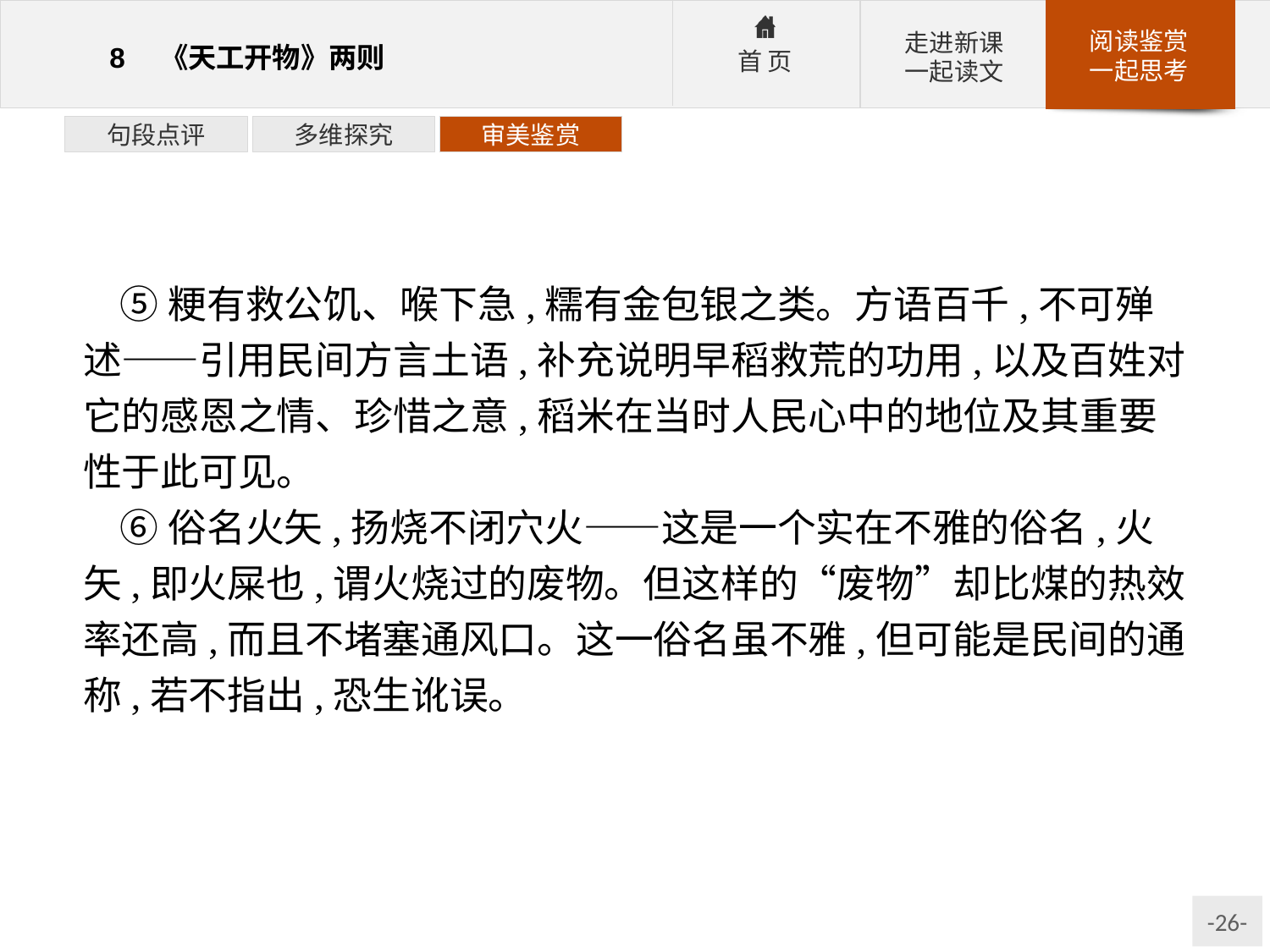

句段点评
多维探究
审美鉴赏
⑤粳有救公饥、喉下急,糯有金包银之类。方语百千,不可殚述——引用民间方言土语,补充说明早稻救荒的功用,以及百姓对它的感恩之情、珍惜之意,稻米在当时人民心中的地位及其重要性于此可见。
⑥俗名火矢,扬烧不闭穴火——这是一个实在不雅的俗名,火矢,即火屎也,谓火烧过的废物。但这样的“废物”却比煤的热效率还高,而且不堵塞通风口。这一俗名虽不雅,但可能是民间的通称,若不指出,恐生讹误。